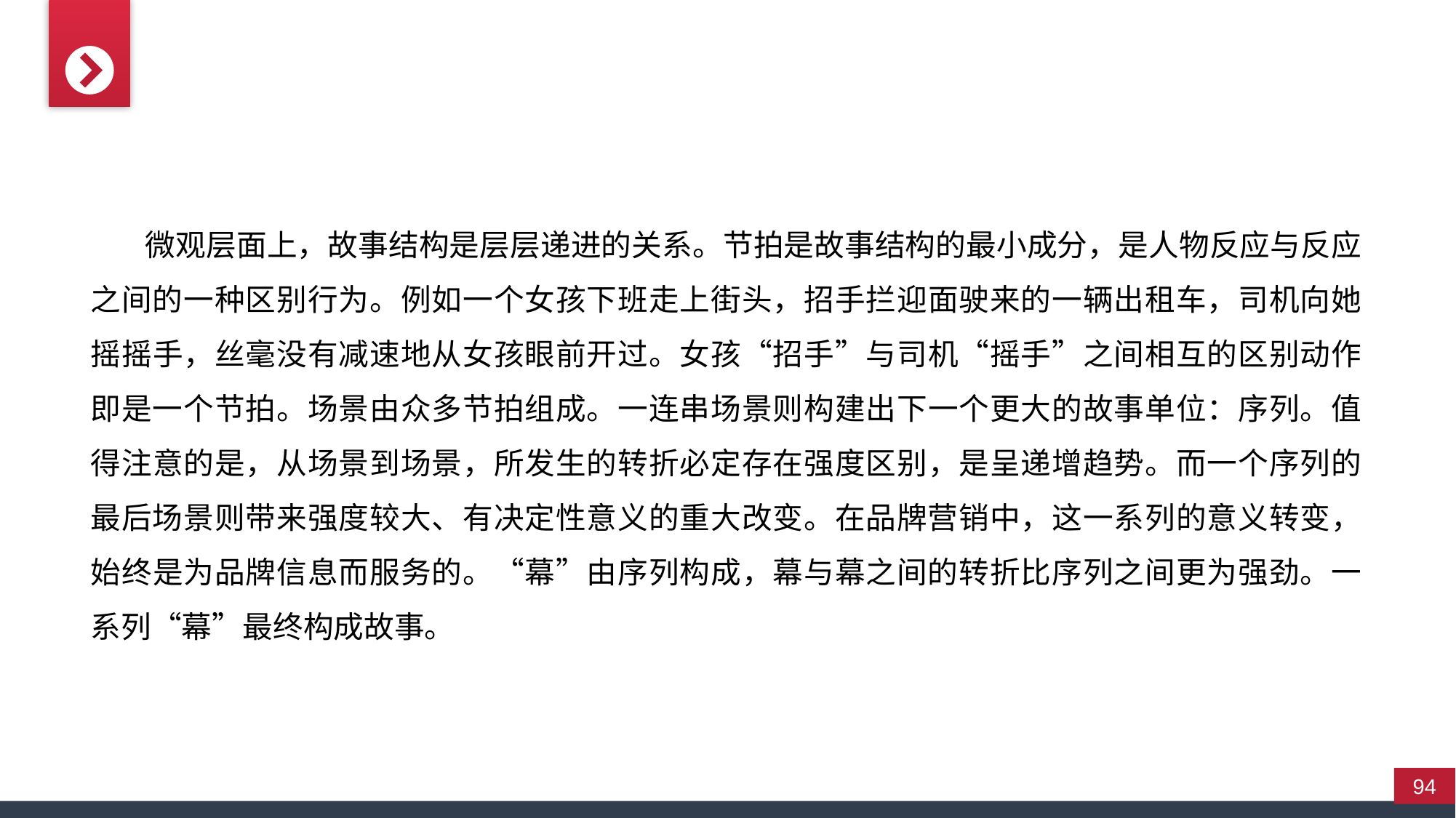

微观层面上，故事结构是层层递进的关系。节拍是故事结构的最小成分，是人物反应与反应之间的一种区别行为。例如一个女孩下班走上街头，招手拦迎面驶来的一辆出租车，司机向她摇摇手，丝毫没有减速地从女孩眼前开过。女孩“招手”与司机“摇手”之间相互的区别动作即是一个节拍。场景由众多节拍组成。一连串场景则构建出下一个更大的故事单位：序列。值得注意的是，从场景到场景，所发生的转折必定存在强度区别，是呈递增趋势。而一个序列的最后场景则带来强度较大、有决定性意义的重大改变。在品牌营销中，这一系列的意义转变，始终是为品牌信息而服务的。“幕”由序列构成，幕与幕之间的转折比序列之间更为强劲。一系列“幕”最终构成故事。